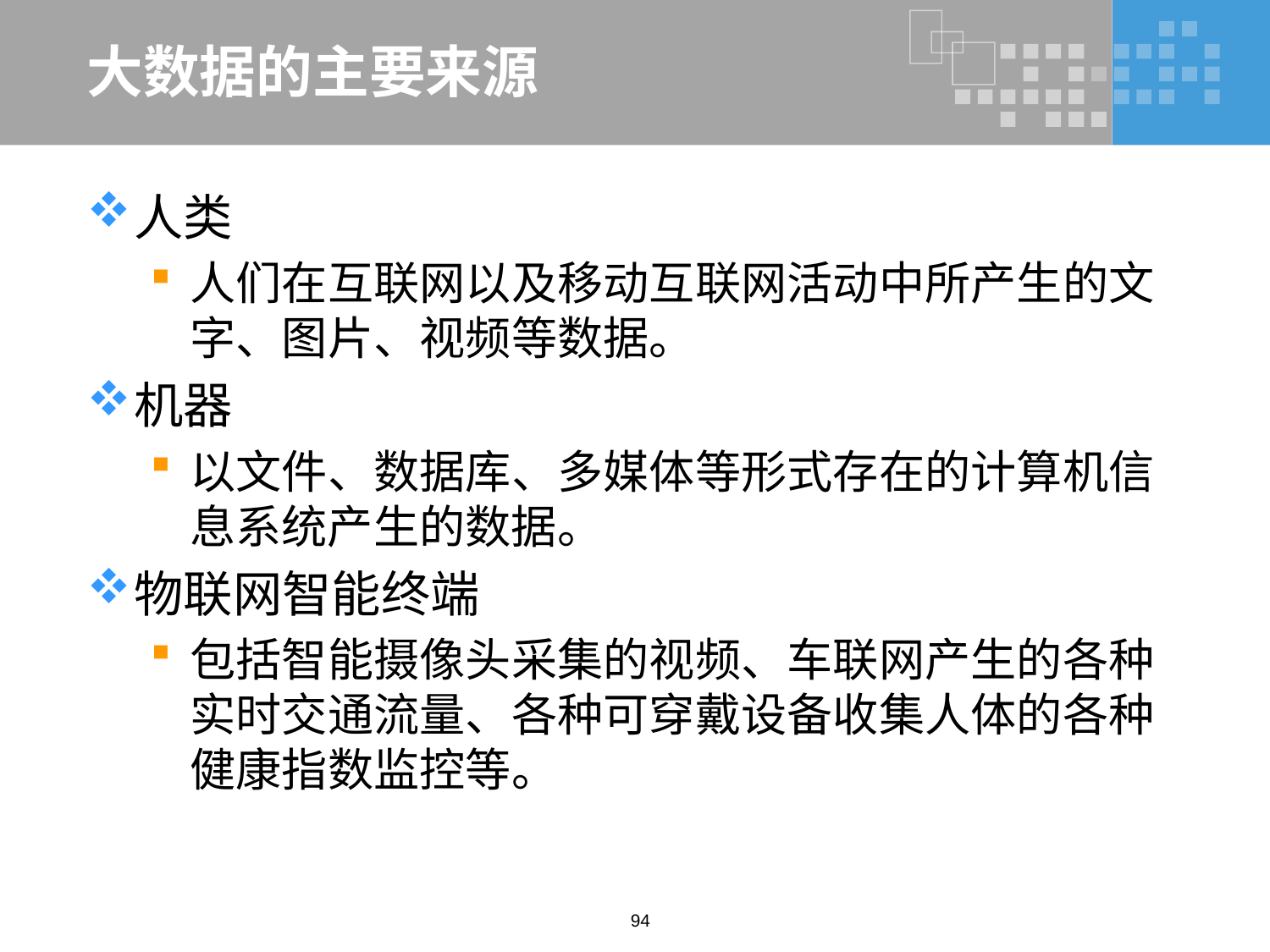

# 大数据的主要来源
人类
人们在互联网以及移动互联网活动中所产生的文字、图片、视频等数据。
机器
以文件、数据库、多媒体等形式存在的计算机信息系统产生的数据。
物联网智能终端
包括智能摄像头采集的视频、车联网产生的各种实时交通流量、各种可穿戴设备收集人体的各种健康指数监控等。

94